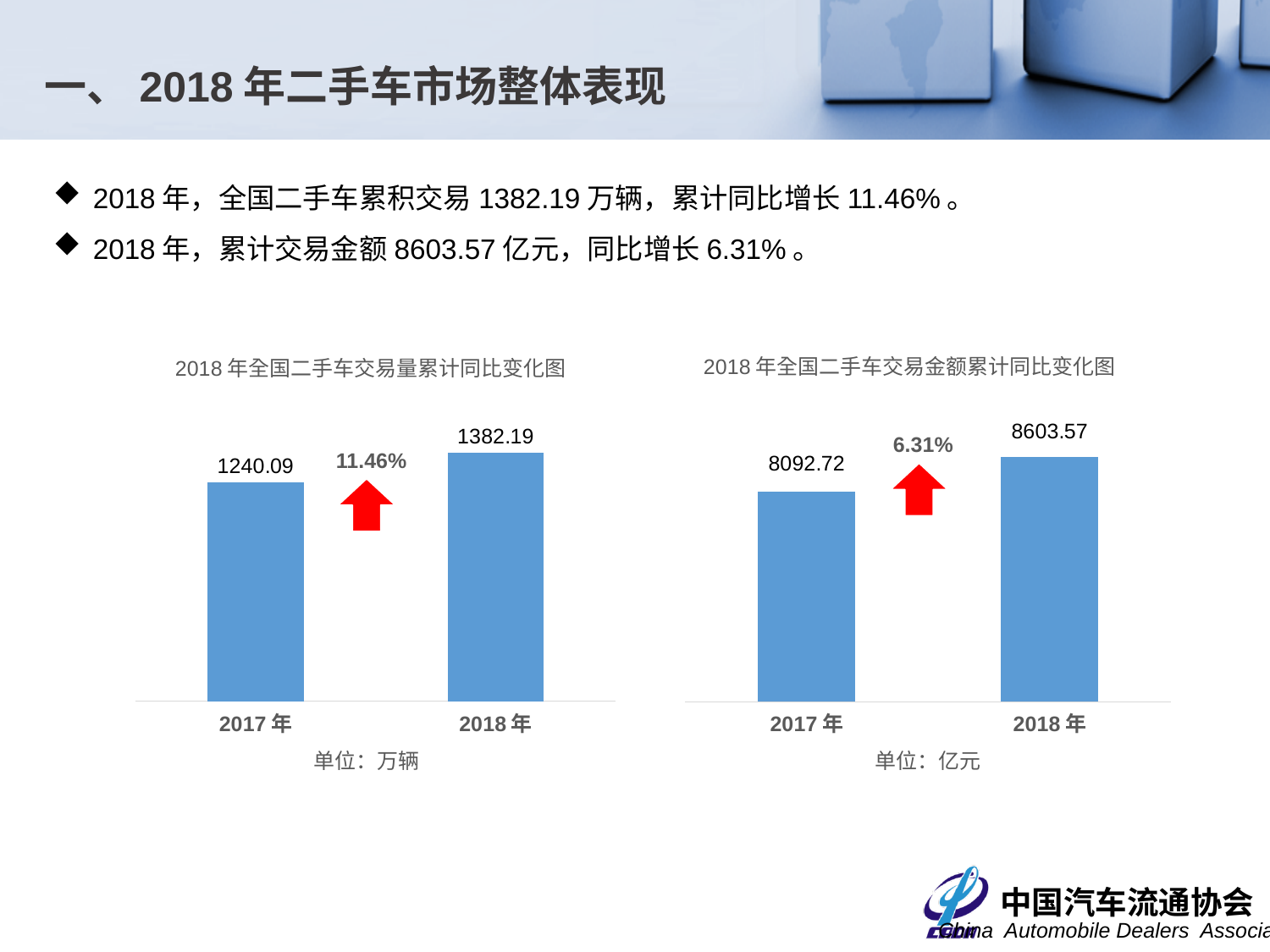

一、2018年二手车市场整体表现
2018年，全国二手车累积交易1382.19万辆，累计同比增长11.46%。
2018年，累计交易金额8603.57亿元，同比增长6.31%。

### Chart: 2018年全国二手车交易量累计同比变化图

| Category |  |
|---|---|
| 2017年 | 1240.09 |
| 2018年 | 1382.1909 |

### Chart: 2018年全国二手车交易金额累计同比变化图

| Category |  |
|---|---|
| 2017年 | 8092.71748879203 |
| 2018年 | 8603.56842536167 |
6.31%
11.46%

单位：万辆
单位：亿元